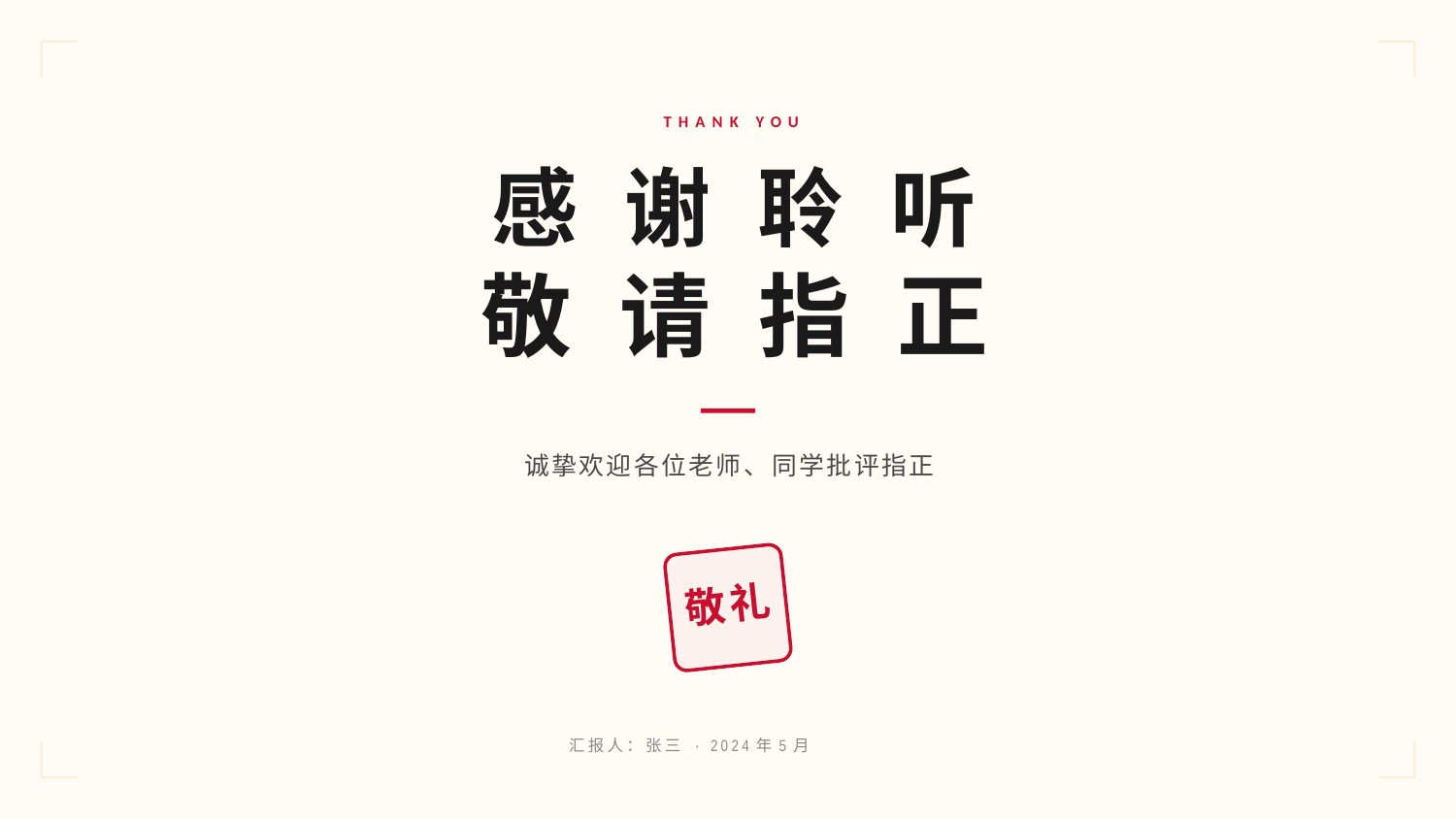

THANK YOU
感 谢 聆 听
敬 请 指 正

诚挚欢迎各位老师、同学批评指正

敬礼
汇报人：张三 · 2024年5月